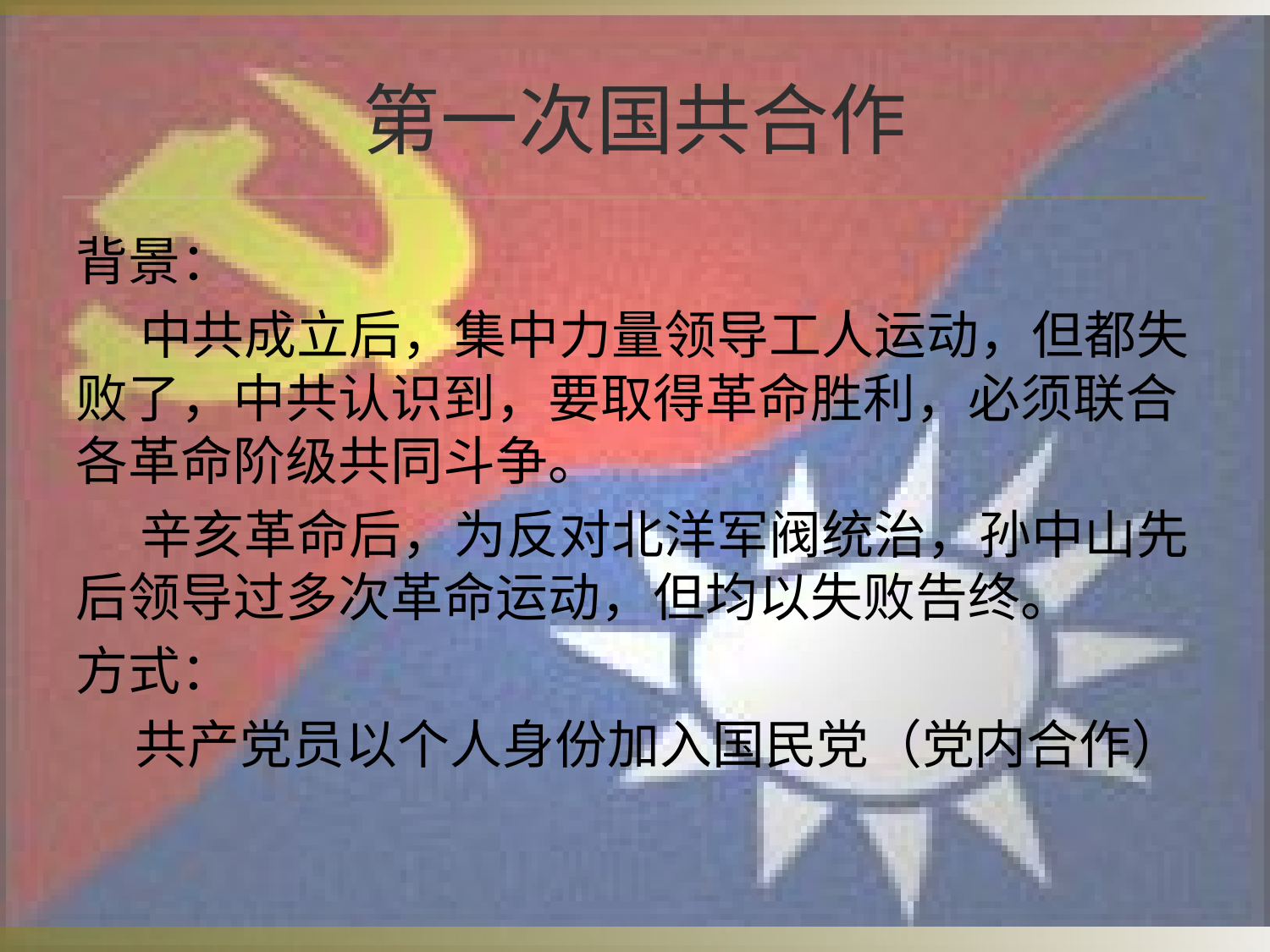

# 第一次国共合作
背景：
中共成立后，集中力量领导工人运动，但都失败了，中共认识到，要取得革命胜利，必须联合各革命阶级共同斗争。
辛亥革命后，为反对北洋军阀统治，孙中山先后领导过多次革命运动，但均以失败告终。
方式：
    共产党员以个人身份加入国民党（党内合作）